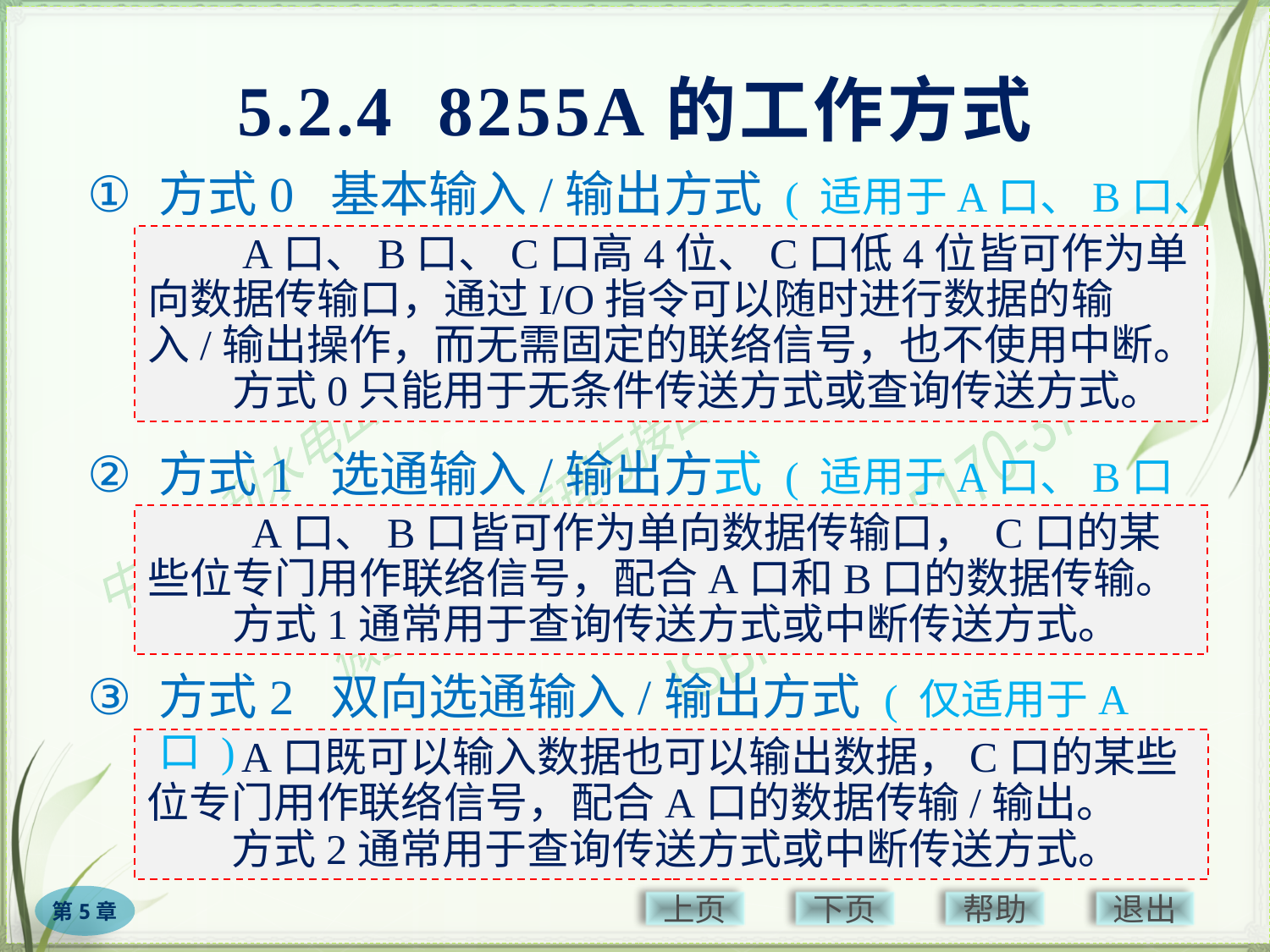

# 5.2.4  8255A的工作方式
方式0  基本输入/输出方式 ( 适用于A口、B口、C口 )
　　A口、B口、C口高4位、C口低4位皆可作为单向数据传输口，通过I/O指令可以随时进行数据的输入/输出操作，而无需固定的联络信号，也不使用中断。
　　方式0只能用于无条件传送方式或查询传送方式。
方式1  选通输入/输出方式 ( 适用于A口、B口 )
　　 A口、B口皆可作为单向数据传输口， C口的某些位专门用作联络信号，配合A口和B口的数据传输。
　　方式1通常用于查询传送方式或中断传送方式。
方式2  双向选通输入/输出方式 ( 仅适用于A口 )
　　A口既可以输入数据也可以输出数据，C口的某些位专门用作联络信号，配合A口的数据传输/输出。
　　方式2通常用于查询传送方式或中断传送方式。